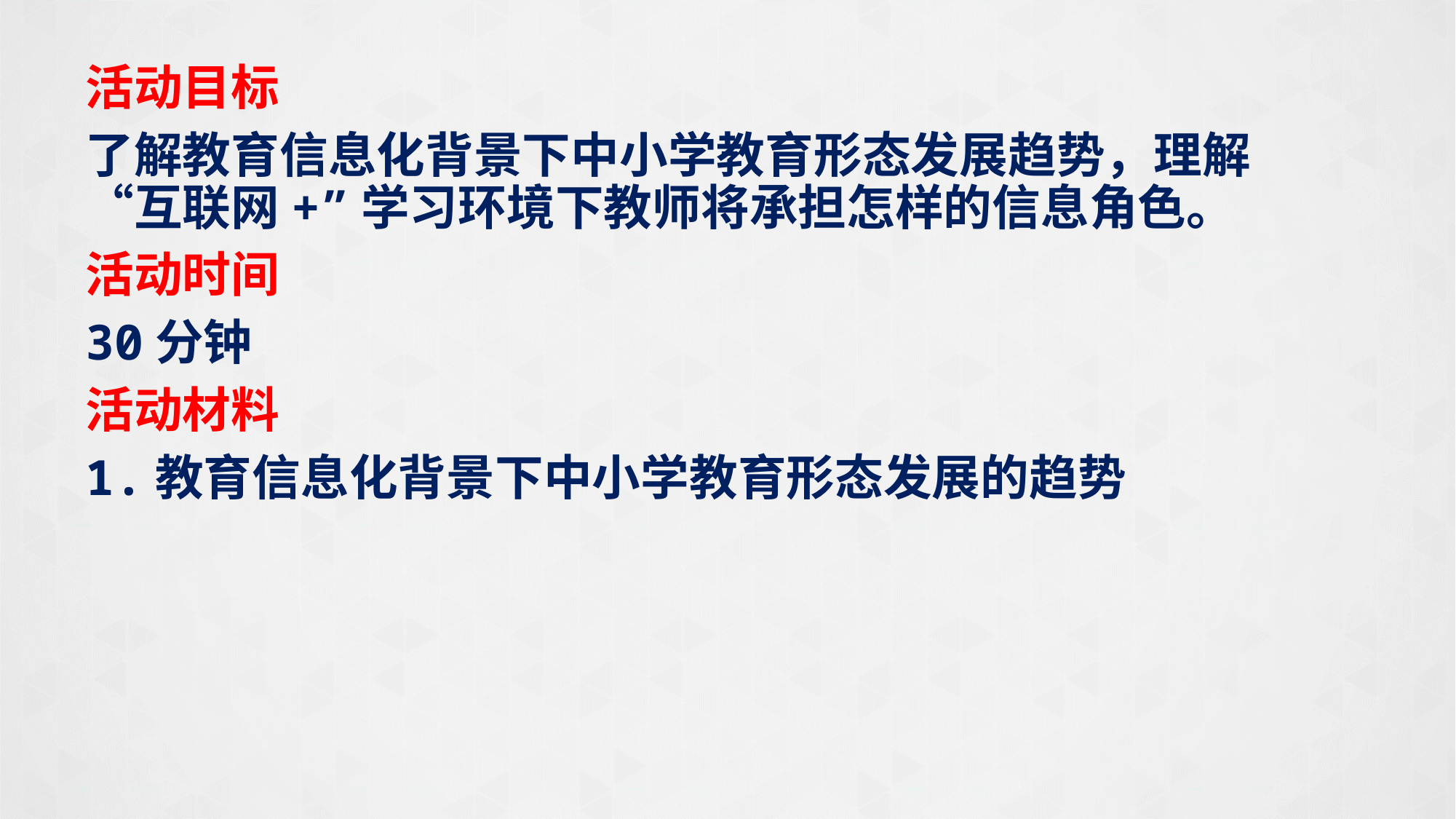

活动目标
了解教育信息化背景下中小学教育形态发展趋势，理解“互联网+”学习环境下教师将承担怎样的信息角色。
活动时间
30分钟
活动材料
1.教育信息化背景下中小学教育形态发展的趋势